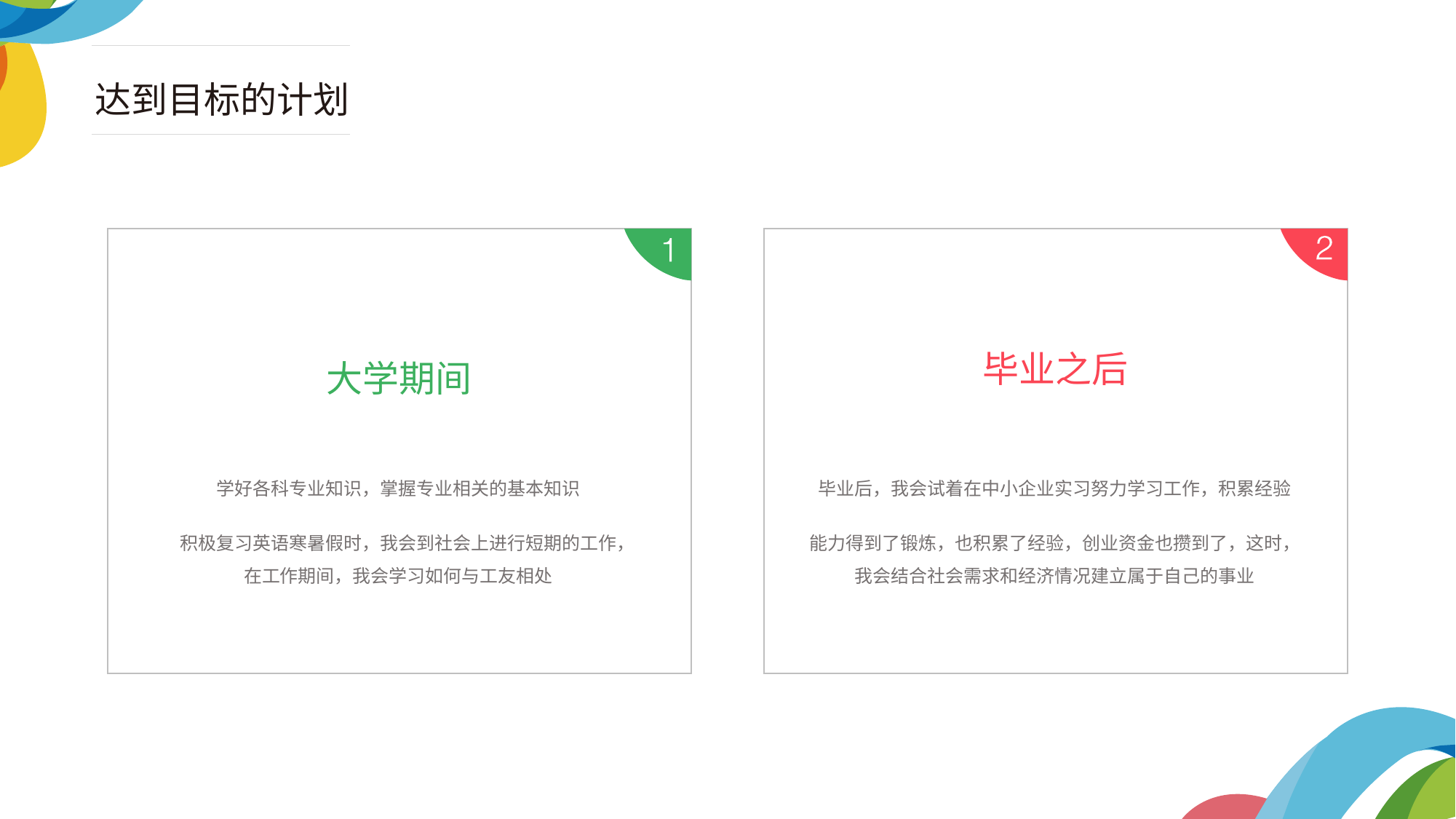

达到目标的计划

大学期间
学好各科专业知识，掌握专业相关的基本知识
积极复习英语寒暑假时，我会到社会上进行短期的工作，在工作期间，我会学习如何与工友相处

毕业之后
毕业后，我会试着在中小企业实习努力学习工作，积累经验
能力得到了锻炼，也积累了经验，创业资金也攒到了，这时，我会结合社会需求和经济情况建立属于自己的事业